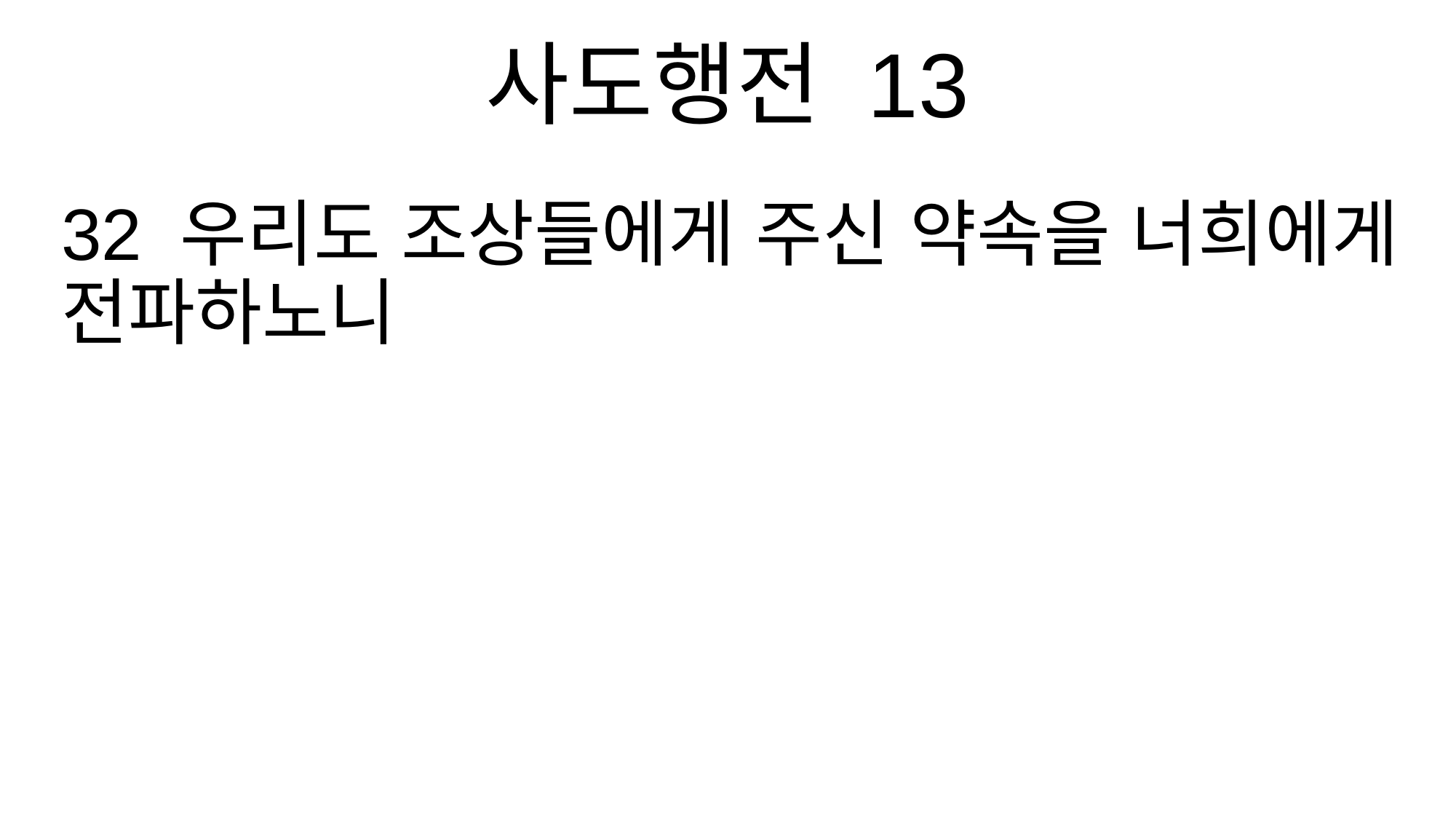

사도행전 13
32 우리도 조상들에게 주신 약속을 너희에게 전파하노니